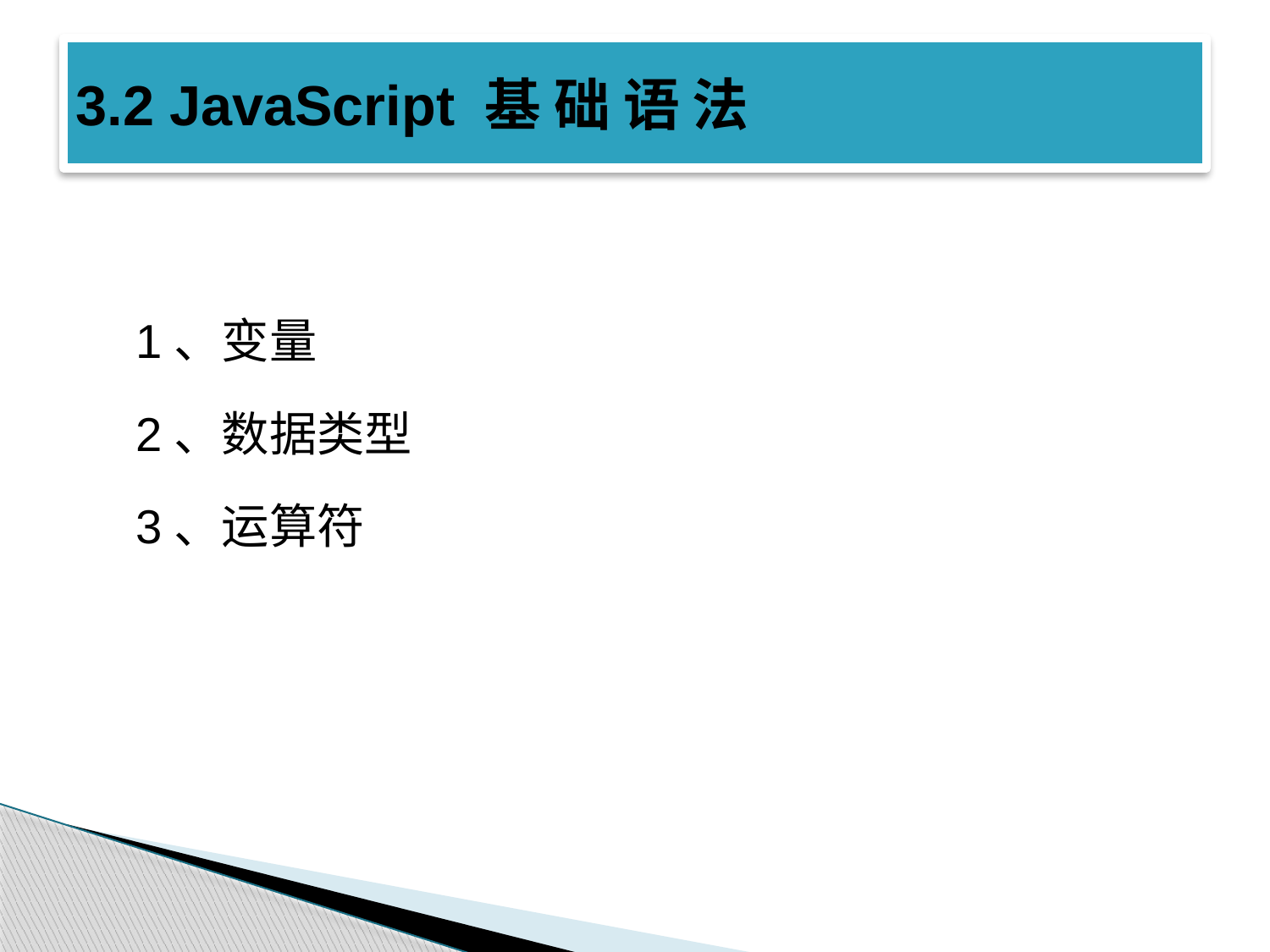

# 3.2 JavaScript 基 础 语 法
1、变量
2、数据类型
3、运算符